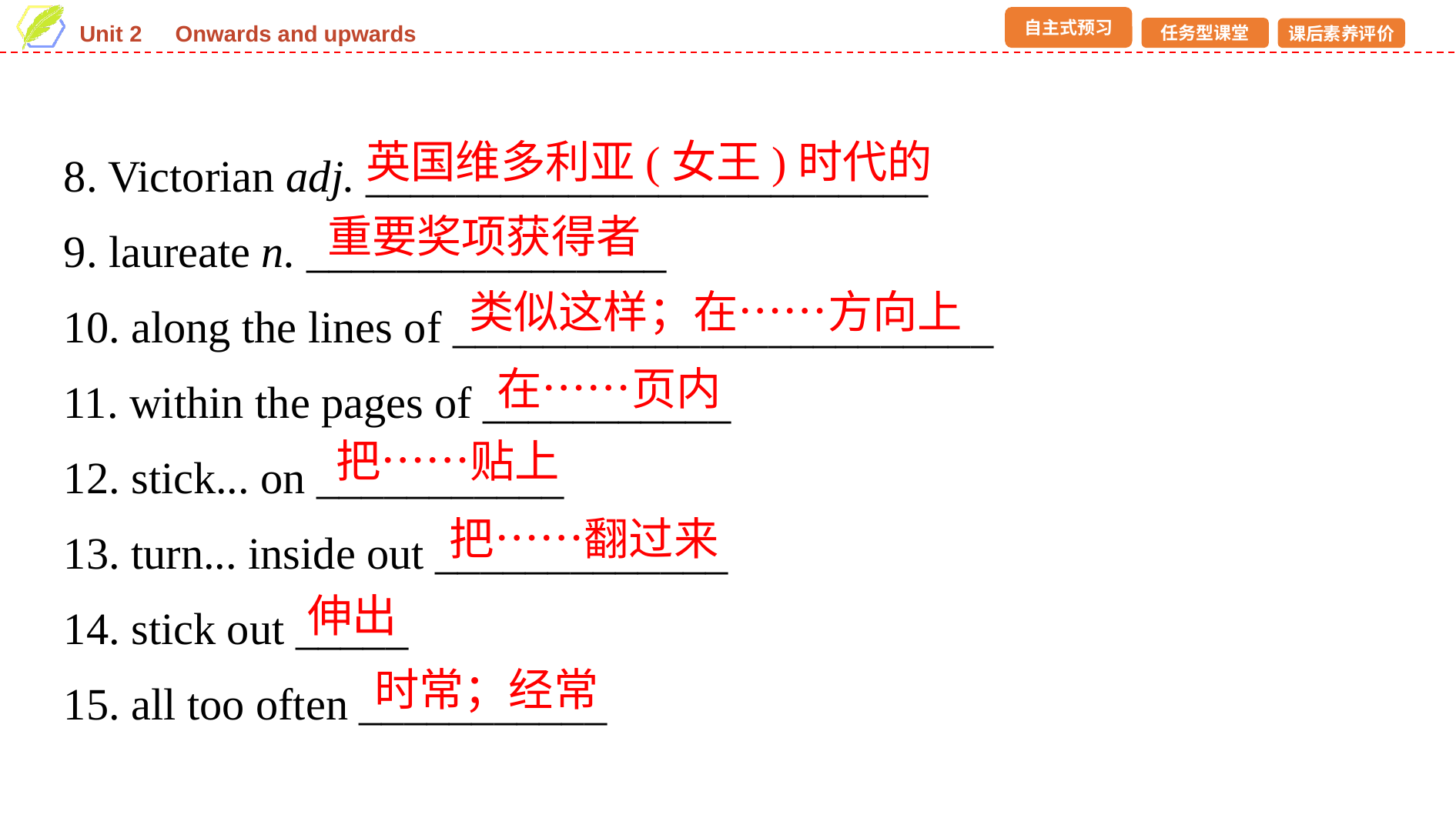

8. Victorian adj. _________________________
9. laureate n. ________________
10. along the lines of ________________________
11. within the pages of ___________
12. stick... on ___________
13. turn... inside out _____________
14. stick out _____
15. all too often ___________
英国维多利亚(女王)时代的
重要奖项获得者
类似这样；在……方向上
在……页内
把……贴上
把……翻过来
伸出
时常；经常